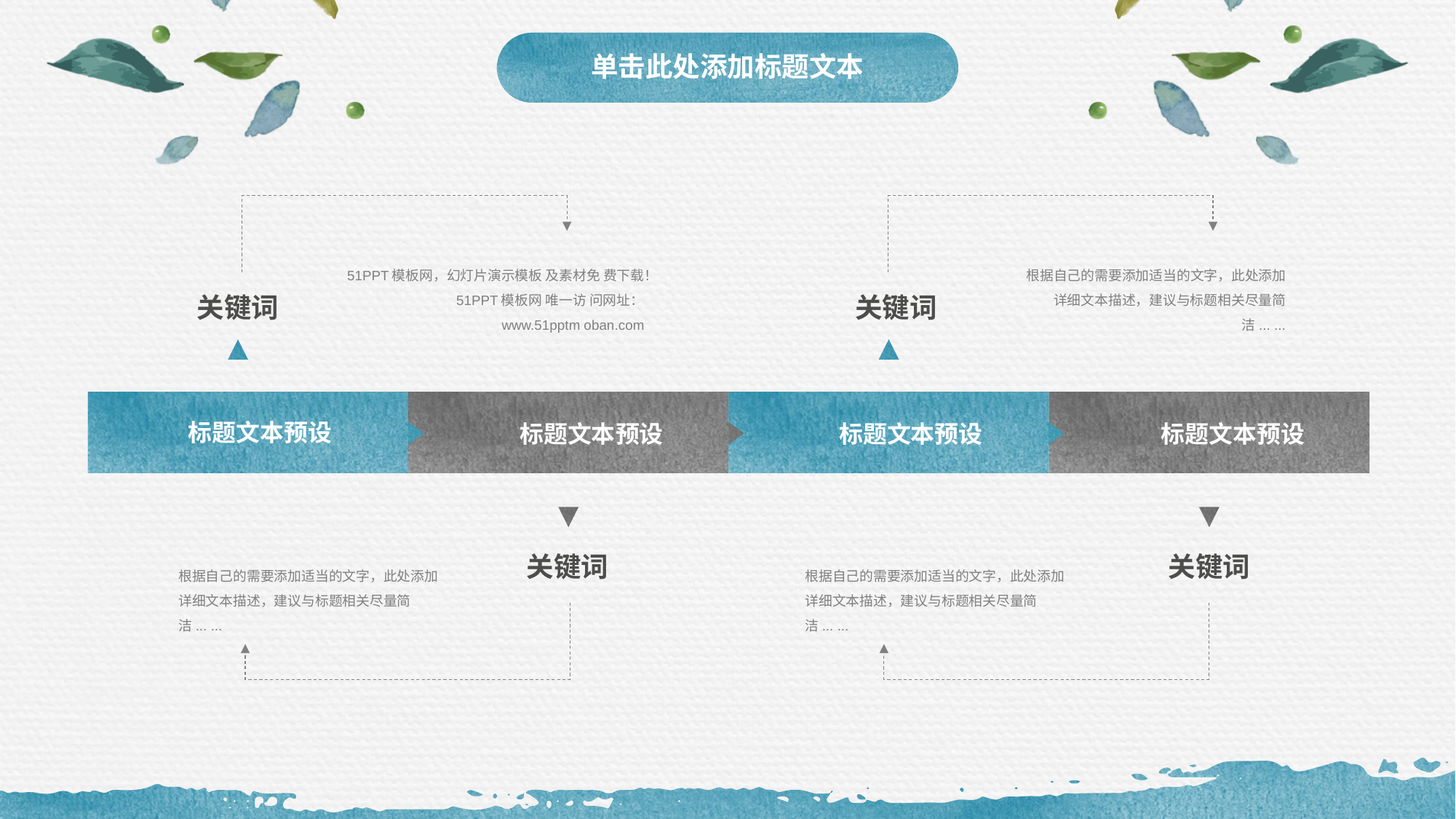

单击此处添加标题文本

51PPT模板网，幻灯片演示模板 及素材免 费下载！
51PPT模板网 唯一访 问网址：
www.51pptm oban.com
根据自己的需要添加适当的文字，此处添加详细文本描述，建议与标题相关尽量简洁... ...
关键词
关键词

标题文本预设
标题文本预设
标题文本预设
标题文本预设

关键词
关键词
根据自己的需要添加适当的文字，此处添加详细文本描述，建议与标题相关尽量简洁... ...
根据自己的需要添加适当的文字，此处添加详细文本描述，建议与标题相关尽量简洁... ...